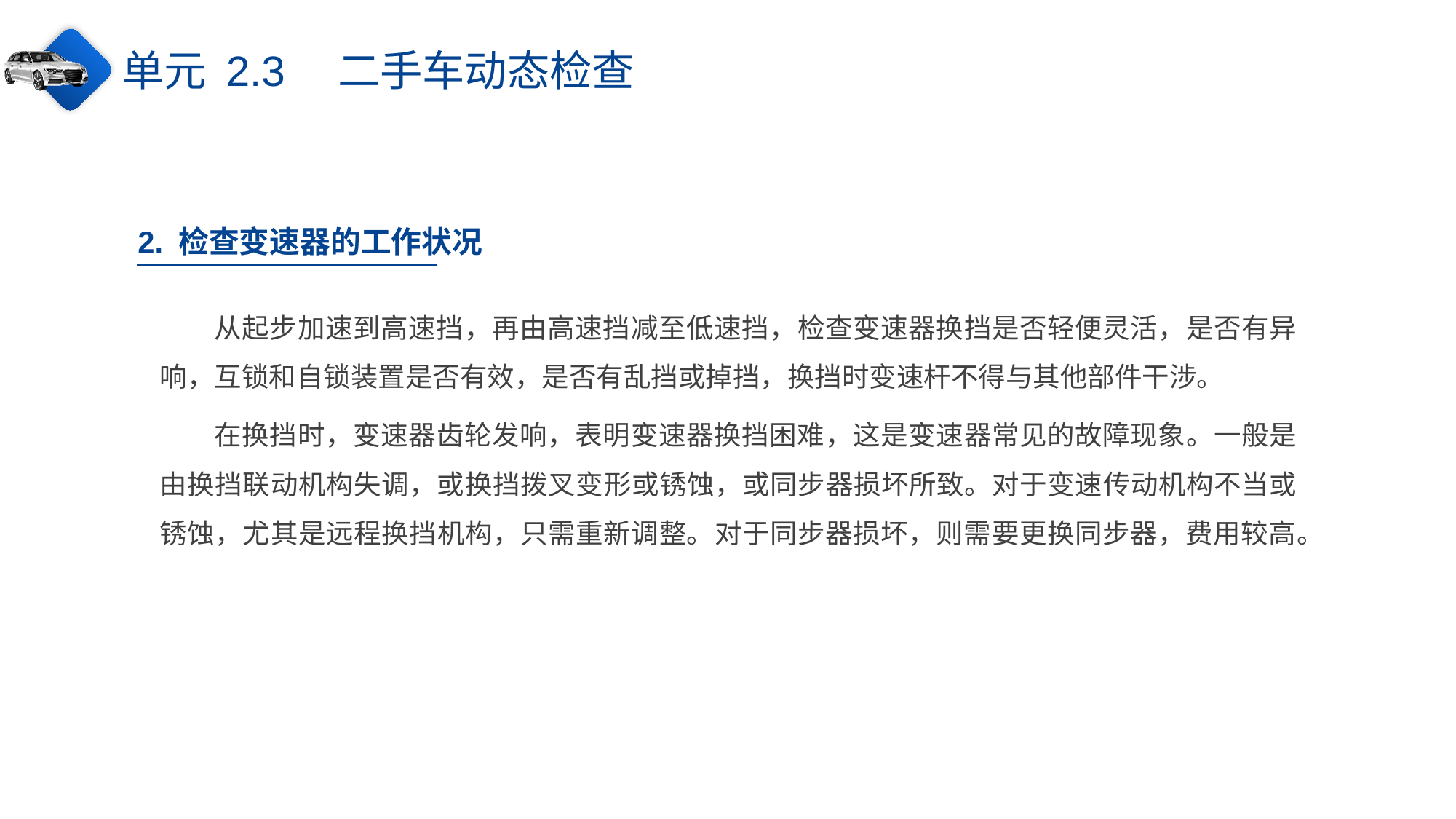

单元 2.3　二手车动态检查
2. 检查变速器的工作状况
从起步加速到高速挡，再由高速挡减至低速挡，检查变速器换挡是否轻便灵活，是否有异响，互锁和自锁装置是否有效，是否有乱挡或掉挡，换挡时变速杆不得与其他部件干涉。
在换挡时，变速器齿轮发响，表明变速器换挡困难，这是变速器常见的故障现象。一般是由换挡联动机构失调，或换挡拨叉变形或锈蚀，或同步器损坏所致。对于变速传动机构不当或锈蚀，尤其是远程换挡机构，只需重新调整。对于同步器损坏，则需要更换同步器，费用较高。